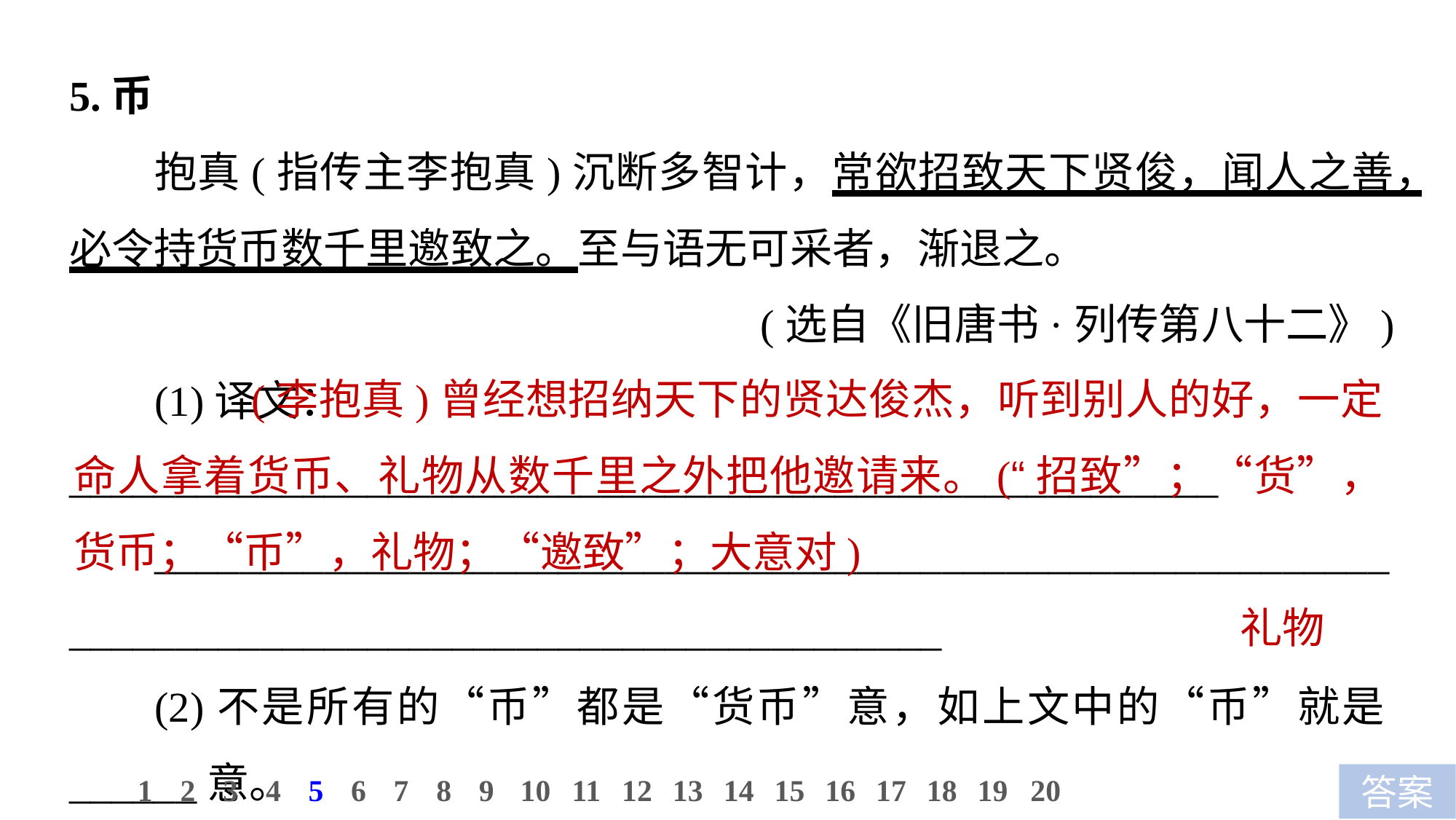

5.币
抱真(指传主李抱真)沉断多智计，常欲招致天下贤俊，闻人之善，必令持货币数千里邀致之。至与语无可采者，渐退之。
(选自《旧唐书·列传第八十二》)
(1)译文：______________________________________________________
___________________________________________________________________________________________________
(2)不是所有的“币”都是“货币”意，如上文中的“币”就是______意。
                (李抱真)曾经想招纳天下的贤达俊杰，听到别人的好，一定命人拿着货币、礼物从数千里之外把他邀请来。(“招致”；“货”，货币；“币”，礼物；“邀致”；大意对)
礼物
10
1
2
3
4
5
6
7
8
9
11
12
13
14
15
16
17
18
19
20
答案